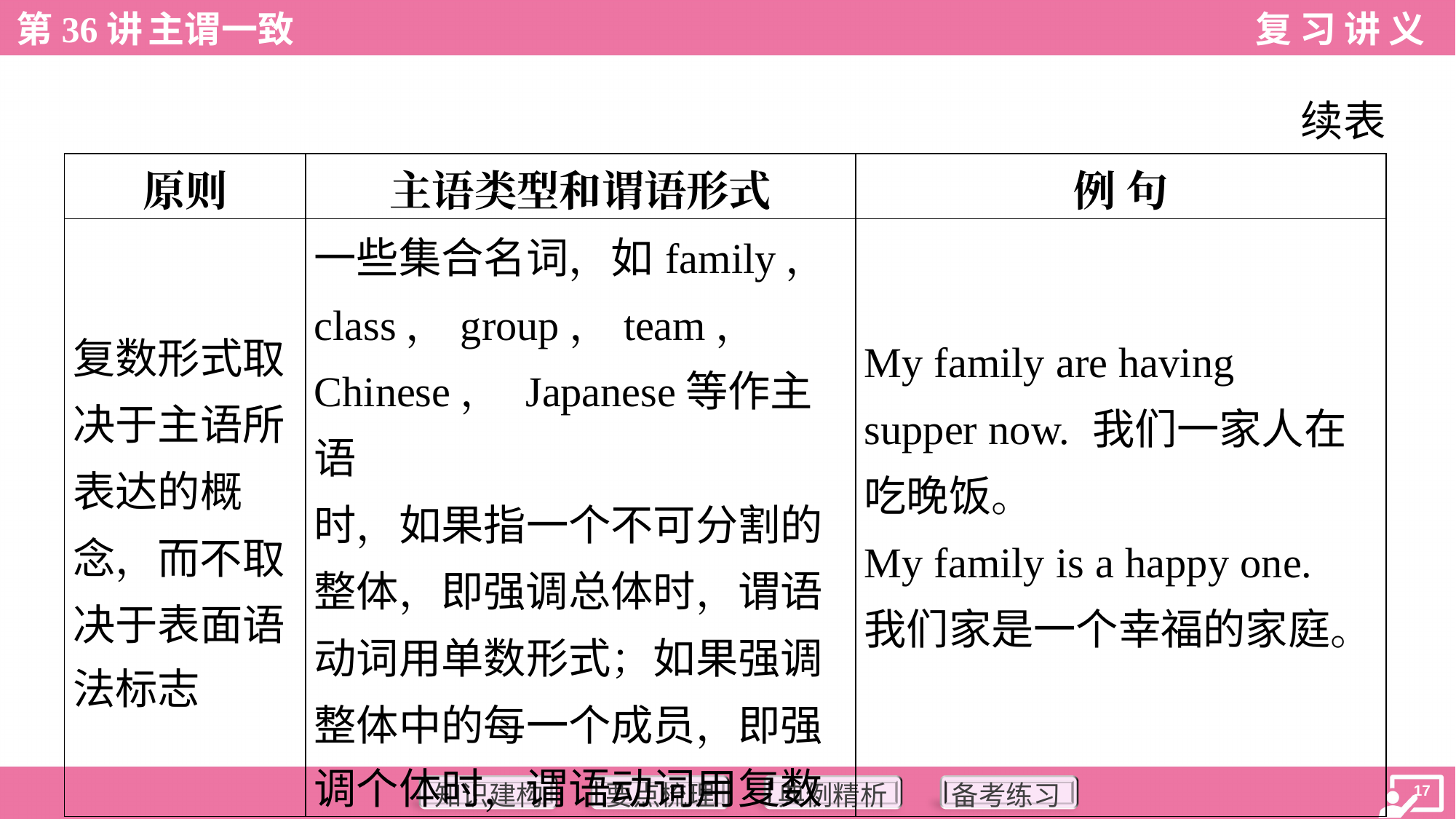

续表
| 原则 | 主语类型和谓语形式 | 例 句 |
| --- | --- | --- |
| 复数形式取 决于主语所 表达的概 念，而不取 决于表面语 法标志 | 一些集合名词，如family， class，group，team， Chinese， Japanese等作主语 时，如果指一个不可分割的 整体，即强调总体时，谓语 动词用单数形式；如果强调 整体中的每一个成员，即强 调个体时，谓语动词用复数 | My family are having supper now. 我们一家人在 吃晚饭。 My family is a happy one. 我们家是一个幸福的家庭。 |